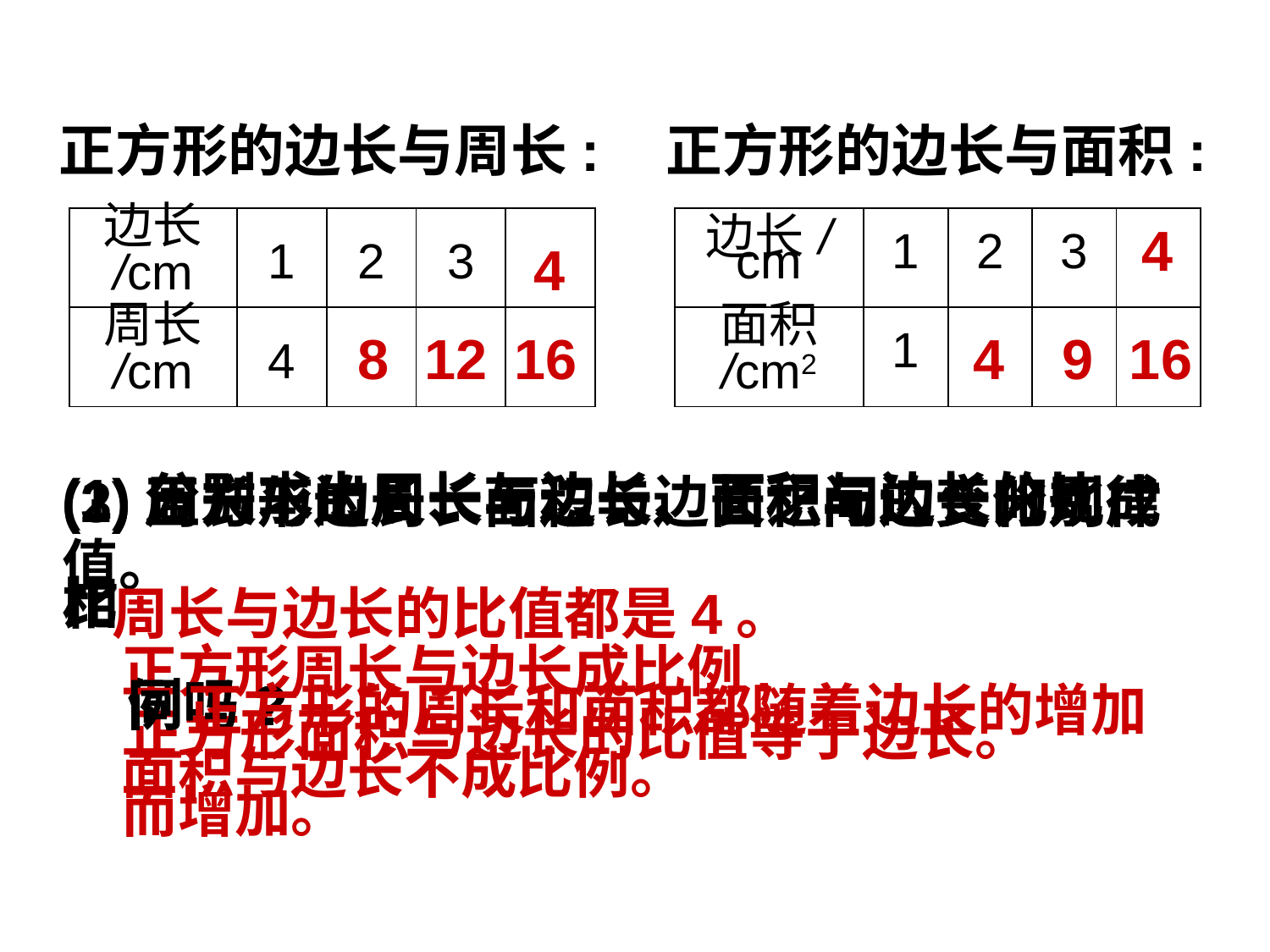

正方形的边长与周长:
正方形的边长与面积:
| 边长 /cm | 1 | 2 | 3 |  |
| --- | --- | --- | --- | --- |
| 周长 /cm | 4 |  |  |  |
| 边长/cm | 1 | 2 | 3 |  |
| --- | --- | --- | --- | --- |
| 面积 /cm2 | 1 |  |  |  |
4
4
8
12
16
4
9
16
(2)正方形的周长与边长、面积与边长分别成比
    例吗?
(3)周长与边长、面积与边长之间的变化规律相
    同吗?
(1)分别求出周长与边长、面积与边长的比值。
周长与边长的比值都是4。
正方形周长与边长成比例,
面积与边长不成比例。
    正方形的周长和面积都随着边长的增加而增加。
正方形面积与边长的比值等于边长。